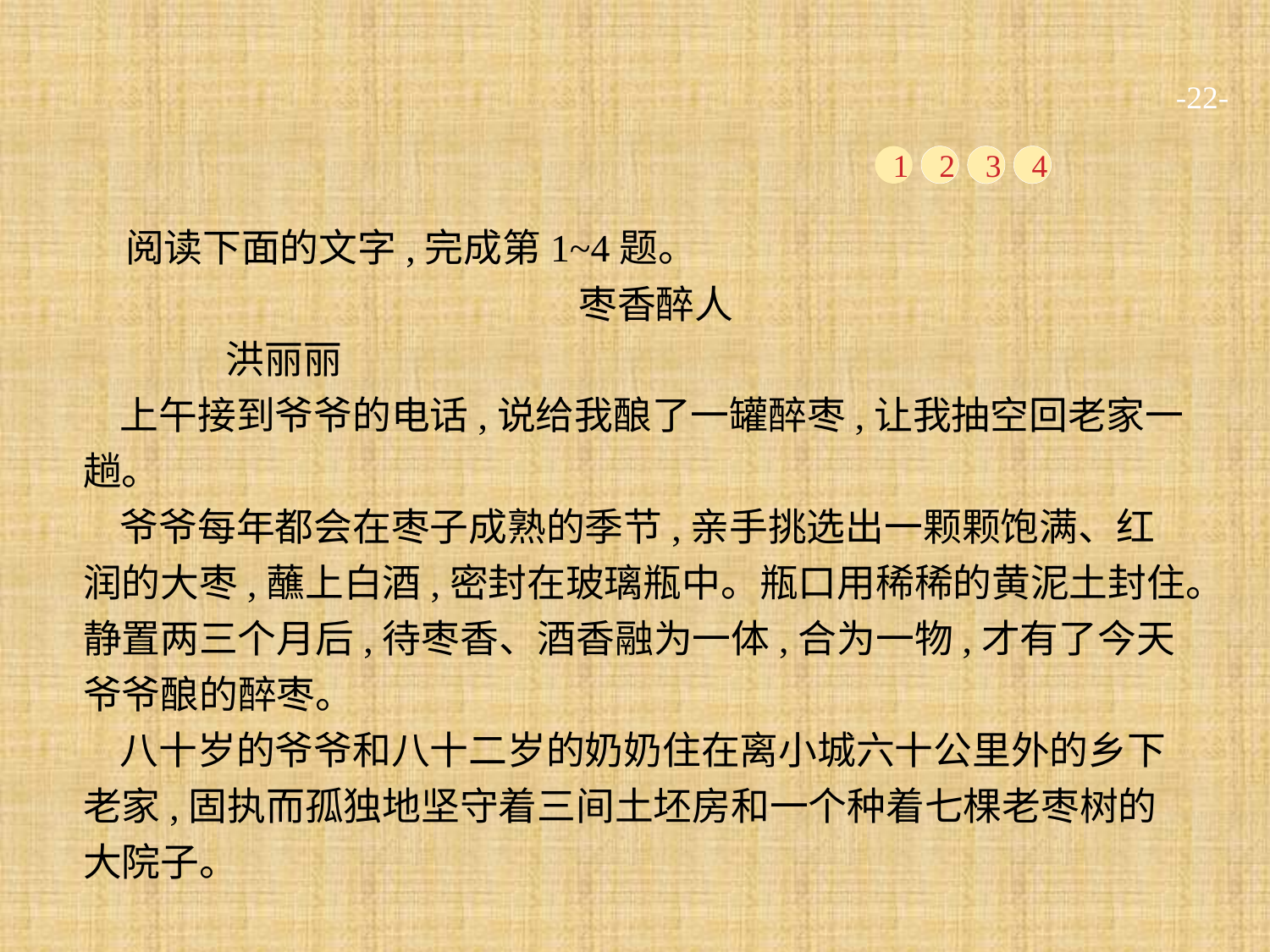

-22-
1
2
3
4
阅读下面的文字,完成第1~4题。
枣香醉人
	洪丽丽
上午接到爷爷的电话,说给我酿了一罐醉枣,让我抽空回老家一趟。
爷爷每年都会在枣子成熟的季节,亲手挑选出一颗颗饱满、红润的大枣,蘸上白酒,密封在玻璃瓶中。瓶口用稀稀的黄泥土封住。静置两三个月后,待枣香、酒香融为一体,合为一物,才有了今天爷爷酿的醉枣。
八十岁的爷爷和八十二岁的奶奶住在离小城六十公里外的乡下老家,固执而孤独地坚守着三间土坯房和一个种着七棵老枣树的大院子。